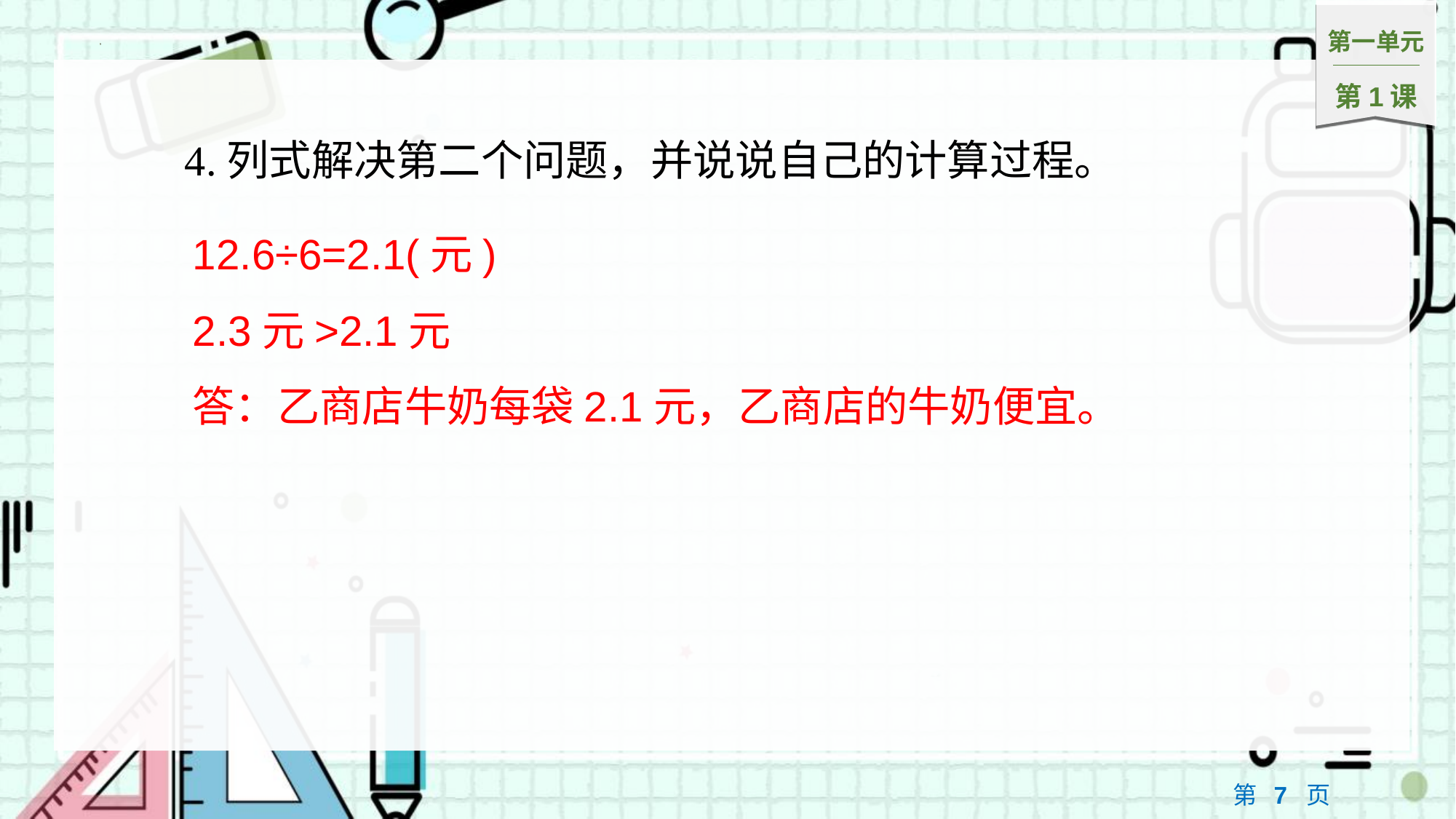

4.列式解决第二个问题，并说说自己的计算过程。

12.6÷6=2.1(元)
2.3元>2.1元
答：乙商店牛奶每袋2.1元，乙商店的牛奶便宜。